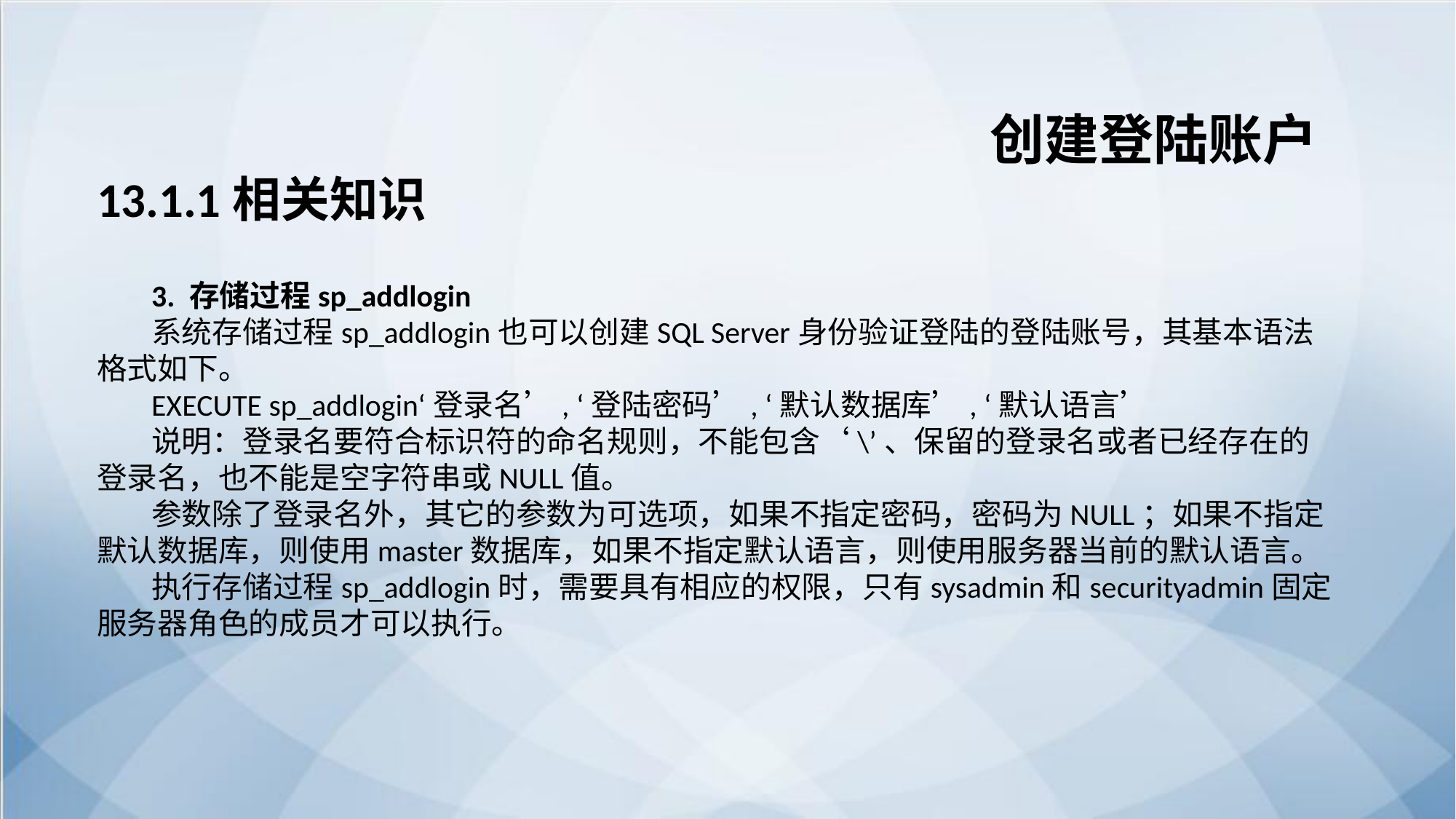

创建登陆账户
13.1.1相关知识
3. 存储过程sp_addlogin
系统存储过程sp_addlogin也可以创建SQL Server身份验证登陆的登陆账号，其基本语法格式如下。
EXECUTE sp_addlogin‘登录名’, ‘登陆密码’, ‘默认数据库’, ‘默认语言’
说明：登录名要符合标识符的命名规则，不能包含‘\’、保留的登录名或者已经存在的登录名，也不能是空字符串或NULL值。
参数除了登录名外，其它的参数为可选项，如果不指定密码，密码为NULL；如果不指定默认数据库，则使用master数据库，如果不指定默认语言，则使用服务器当前的默认语言。
执行存储过程sp_addlogin时，需要具有相应的权限，只有sysadmin和securityadmin固定服务器角色的成员才可以执行。